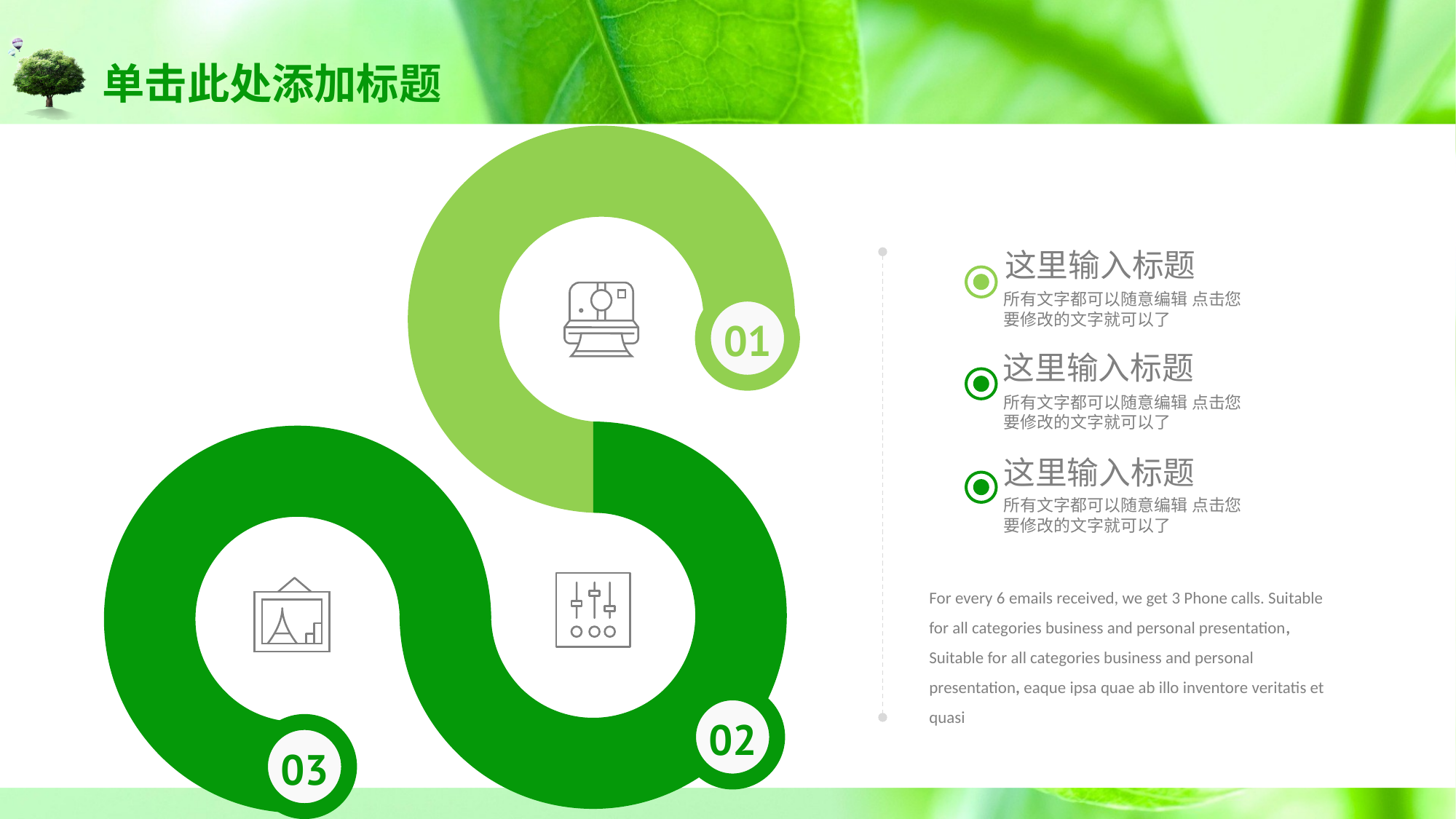

# 单击此处添加标题

这里输入标题
所有文字都可以随意编辑 点击您要修改的文字就可以了

01
这里输入标题
所有文字都可以随意编辑 点击您要修改的文字就可以了

这里输入标题
所有文字都可以随意编辑 点击您要修改的文字就可以了

For every 6 emails received, we get 3 Phone calls. Suitable for all categories business and personal presentation, Suitable for all categories business and personal presentation, eaque ipsa quae ab illo inventore veritatis et quasi

02

03